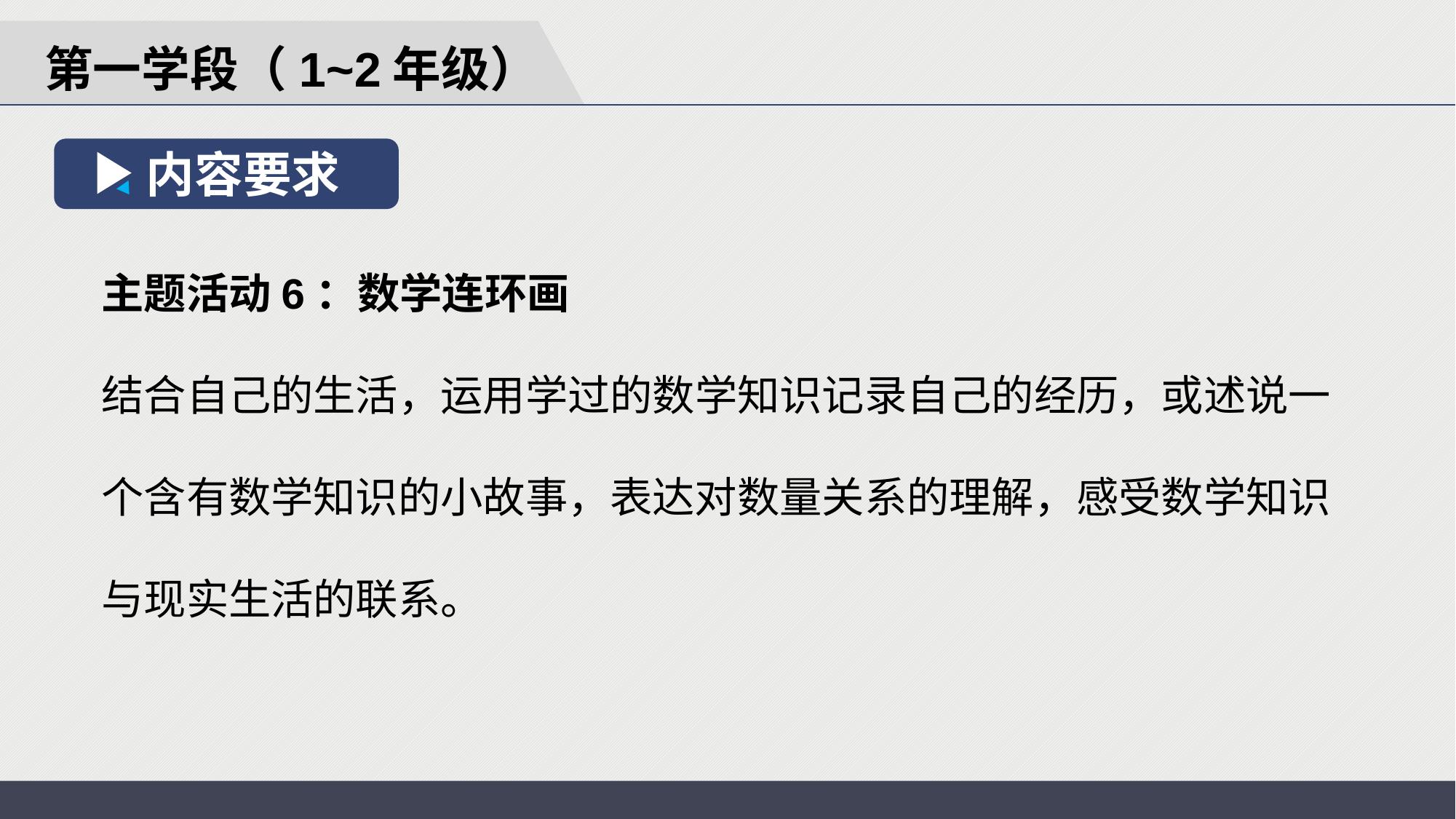

第一学段（1~2年级）
内容要求

主题活动6：数学连环画
结合自己的生活，运用学过的数学知识记录自己的经历，或述说一个含有数学知识的小故事，表达对数量关系的理解，感受数学知识与现实生活的联系。